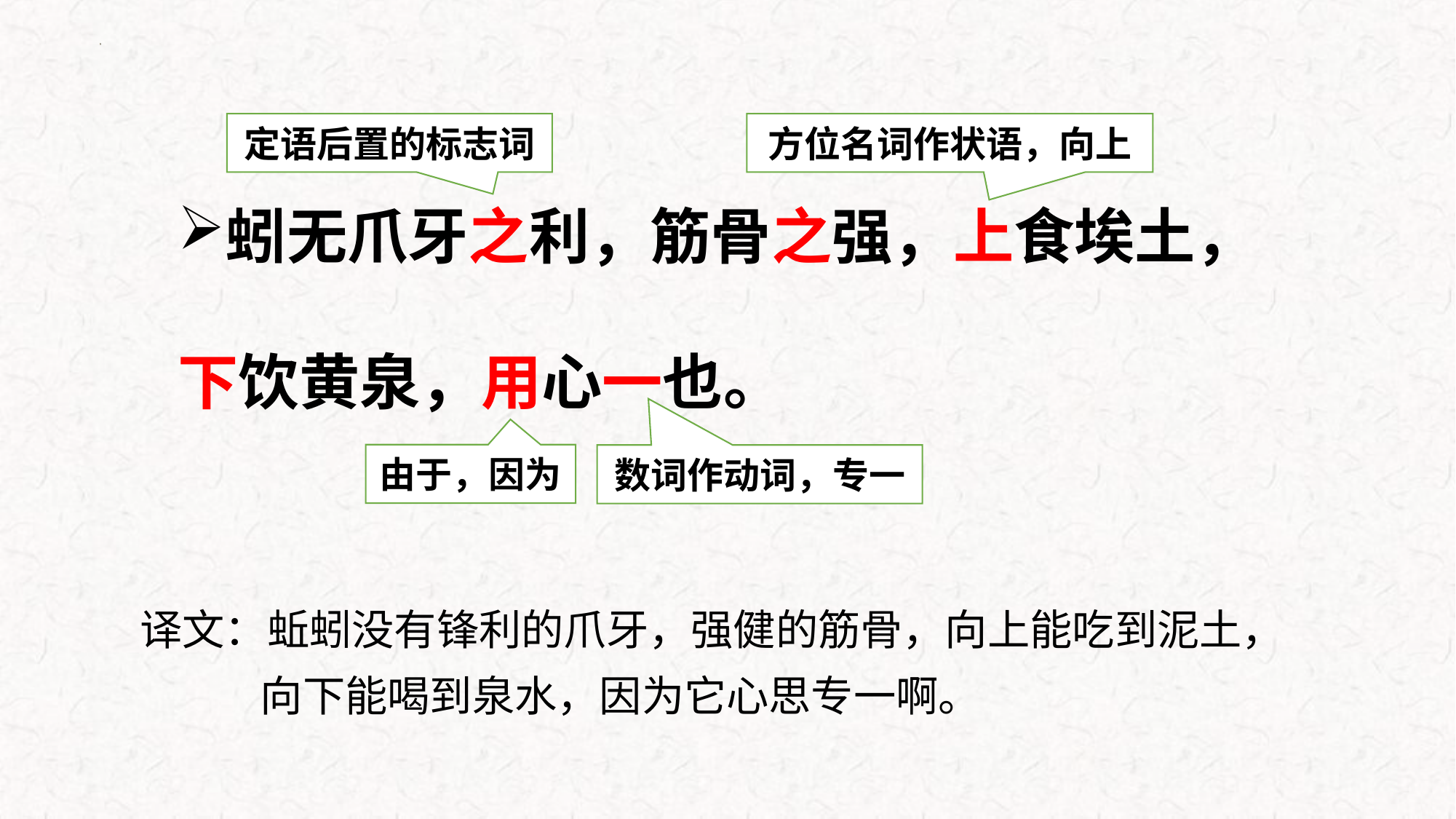

方位名词作状语，向上
定语后置的标志词
蚓无爪牙之利，筋骨之强，上食埃土，

下饮黄泉，用心一也。
由于，因为
数词作动词，专一
译文：蚯蚓没有锋利的爪牙，强健的筋骨，向上能吃到泥土，
              向下能喝到泉水，因为它心思专一啊。